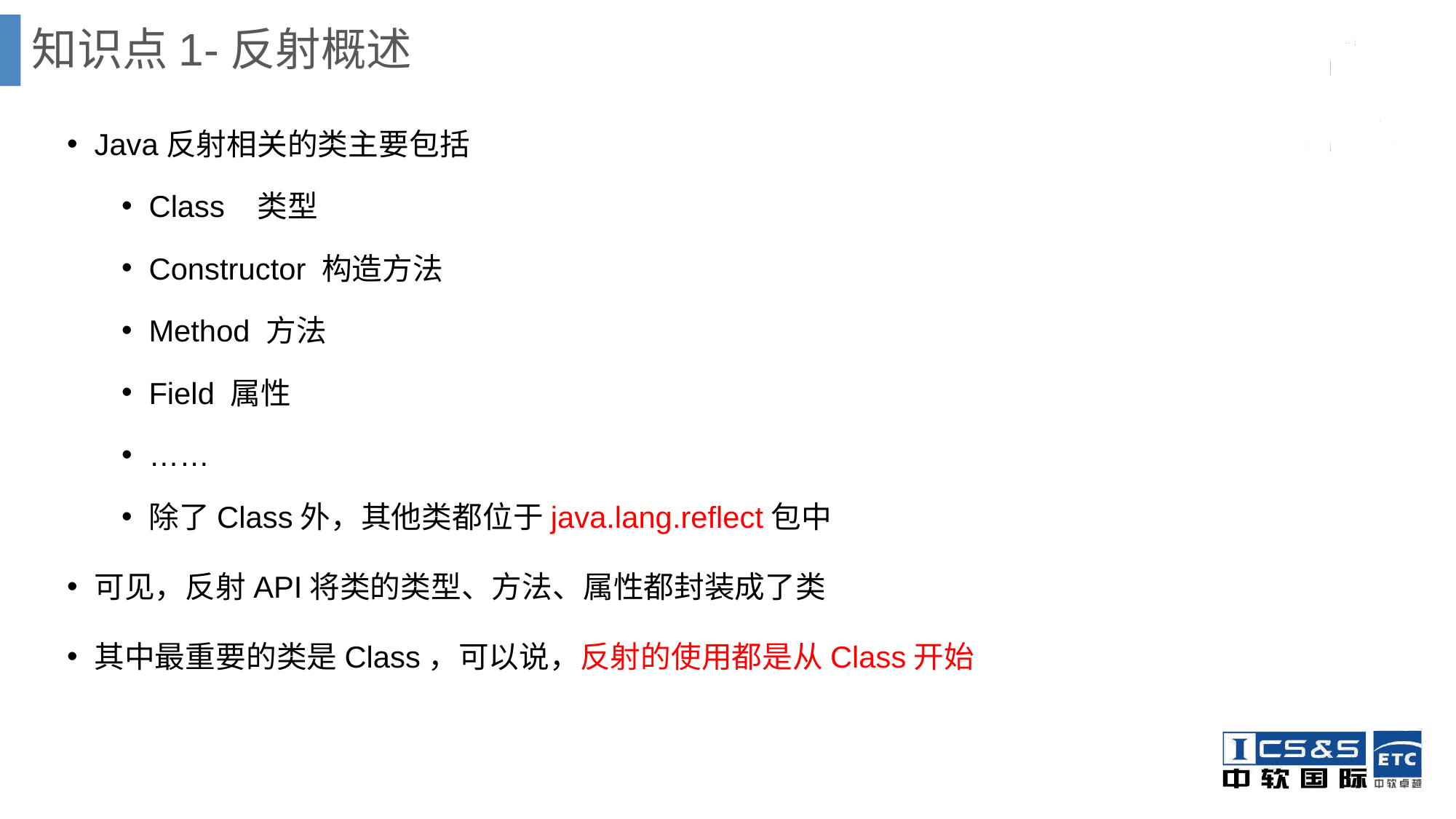

# 知识点1-反射概述
Java反射相关的类主要包括
Class   类型
Constructor 构造方法
Method 方法
Field 属性
……
除了Class外，其他类都位于java.lang.reflect包中
可见，反射API将类的类型、方法、属性都封装成了类
其中最重要的类是Class，可以说，反射的使用都是从Class开始